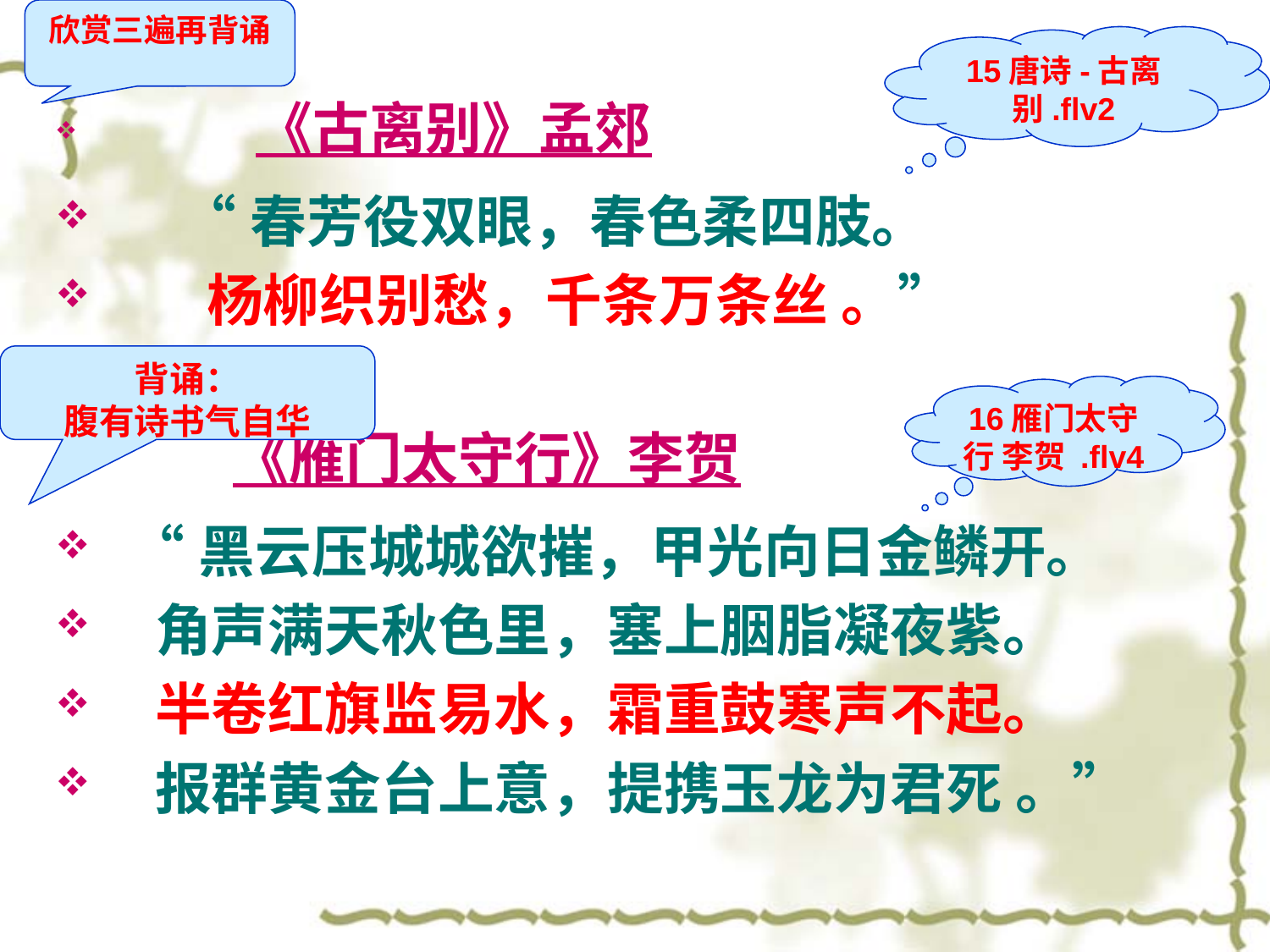

欣赏三遍再背诵
15唐诗-古离别.flv2
                  《古离别》孟郊
      “春芳役双眼，春色柔四肢。
       杨柳织别愁，千条万条丝 。”

         《雁门太守行》李贺
  “黑云压城城欲摧，甲光向日金鳞开。
   角声满天秋色里，塞上胭脂凝夜紫。
   半卷红旗监易水，霜重鼓寒声不起。
   报群黄金台上意，提携玉龙为君死 。”

#
背诵：
腹有诗书气自华
16雁门太守行 李贺 .flv4